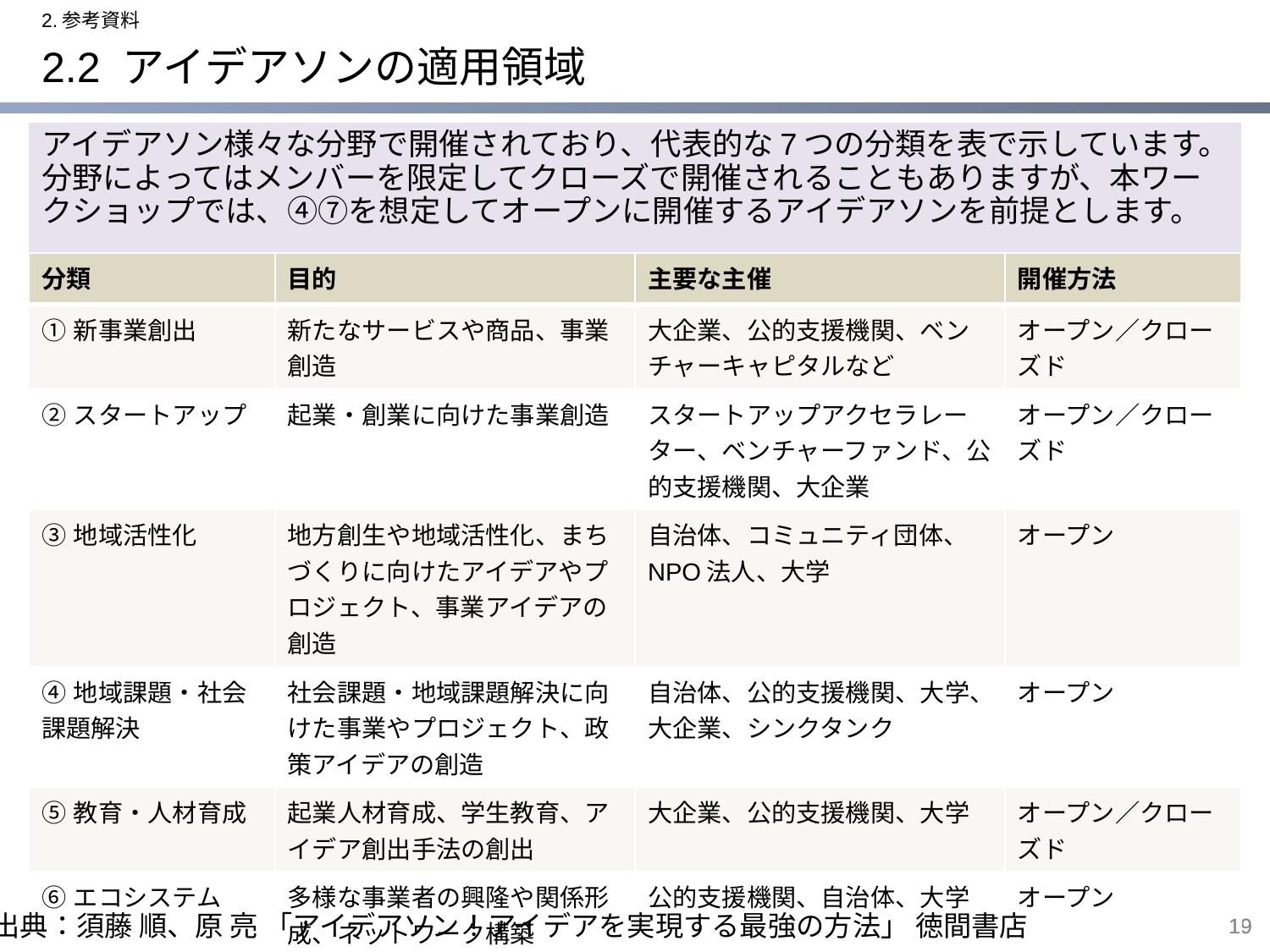

2.参考資料
# 2.2 アイデアソンの適用領域
アイデアソン様々な分野で開催されており、代表的な7つの分類を表で示しています。分野によってはメンバーを限定してクローズで開催されることもありますが、本ワークショップでは、④⑦を想定してオープンに開催するアイデアソンを前提とします。
| 分類 | 目的 | 主要な主催 | 開催方法 |
| --- | --- | --- | --- |
| ①新事業創出 | 新たなサービスや商品、事業創造 | 大企業、公的支援機関、ベンチャーキャピタルなど | オープン／クローズド |
| ②スタートアップ | 起業・創業に向けた事業創造 | スタートアップアクセラレーター、ベンチャーファンド、公的支援機関、大企業 | オープン／クローズド |
| ③地域活性化 | 地方創生や地域活性化、まちづくりに向けたアイデアやプロジェクト、事業アイデアの創造 | 自治体、コミュニティ団体、NPO法人、大学 | オープン |
| ④地域課題・社会課題解決 | 社会課題・地域課題解決に向けた事業やプロジェクト、政策アイデアの創造 | 自治体、公的支援機関、大学、大企業、シンクタンク | オープン |
| ⑤教育・人材育成 | 起業人材育成、学生教育、アイデア創出手法の創出 | 大企業、公的支援機関、大学 | オープン／クローズド |
| ⑥エコシステム | 多様な事業者の興隆や関係形成、ネットワーク構築 | 公的支援機関、自治体、大学 | オープン |
| ⑦オープンデータ活用 | オープンデータを活用したアプリケーションやサービス開発 | 政府、自治体、オープンデータ推進機関 | オープン |
出典：須藤 順、原 亮 「アイデアソン！アイデアを実現する最強の方法」 徳間書店
19